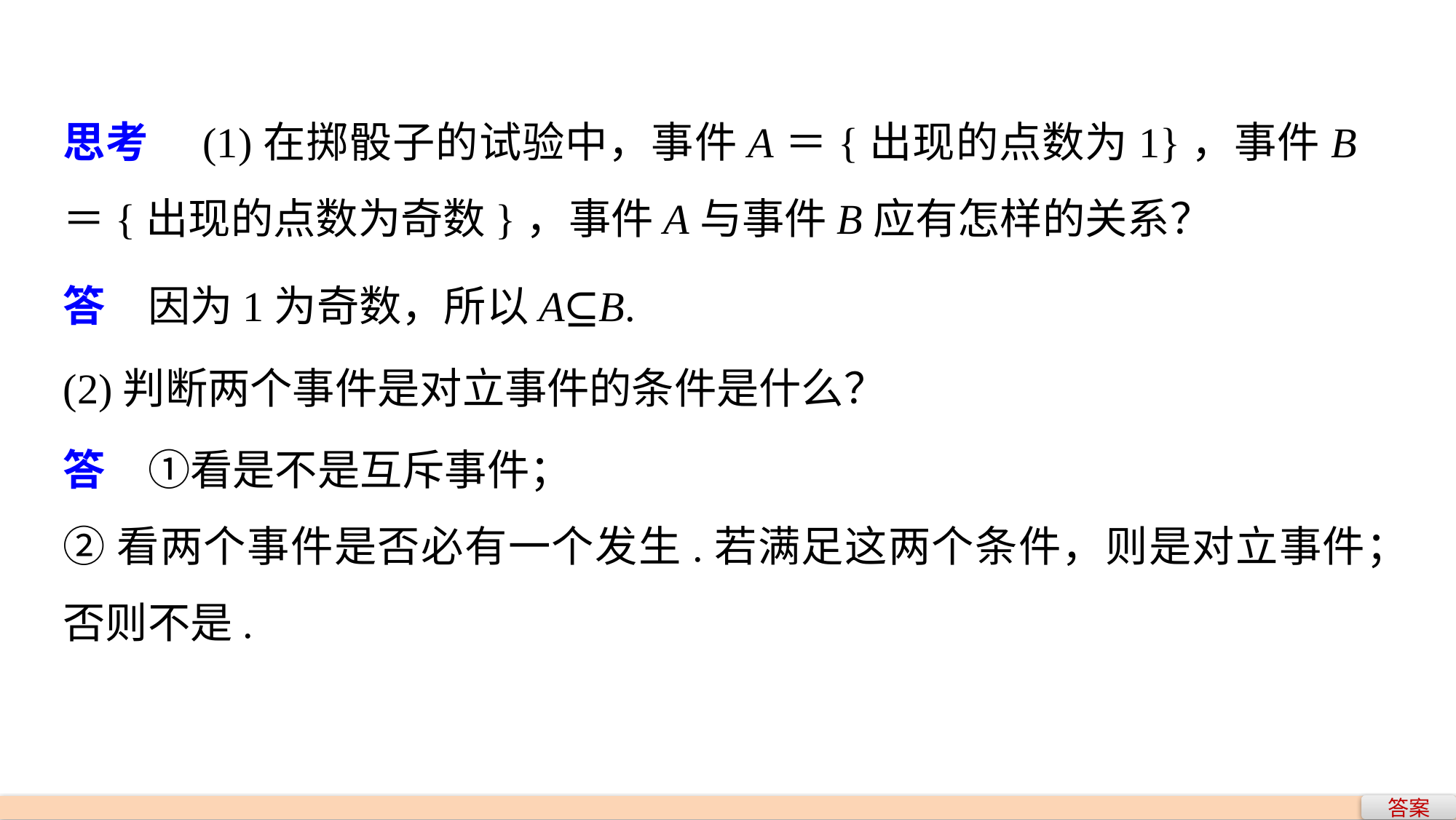

思考　(1)在掷骰子的试验中，事件A＝{出现的点数为1}，事件B＝{出现的点数为奇数}，事件A与事件B应有怎样的关系？
答　因为1为奇数，所以A⊆B.
(2)判断两个事件是对立事件的条件是什么？
答　①看是不是互斥事件；
②看两个事件是否必有一个发生.若满足这两个条件，则是对立事件；否则不是.
答案